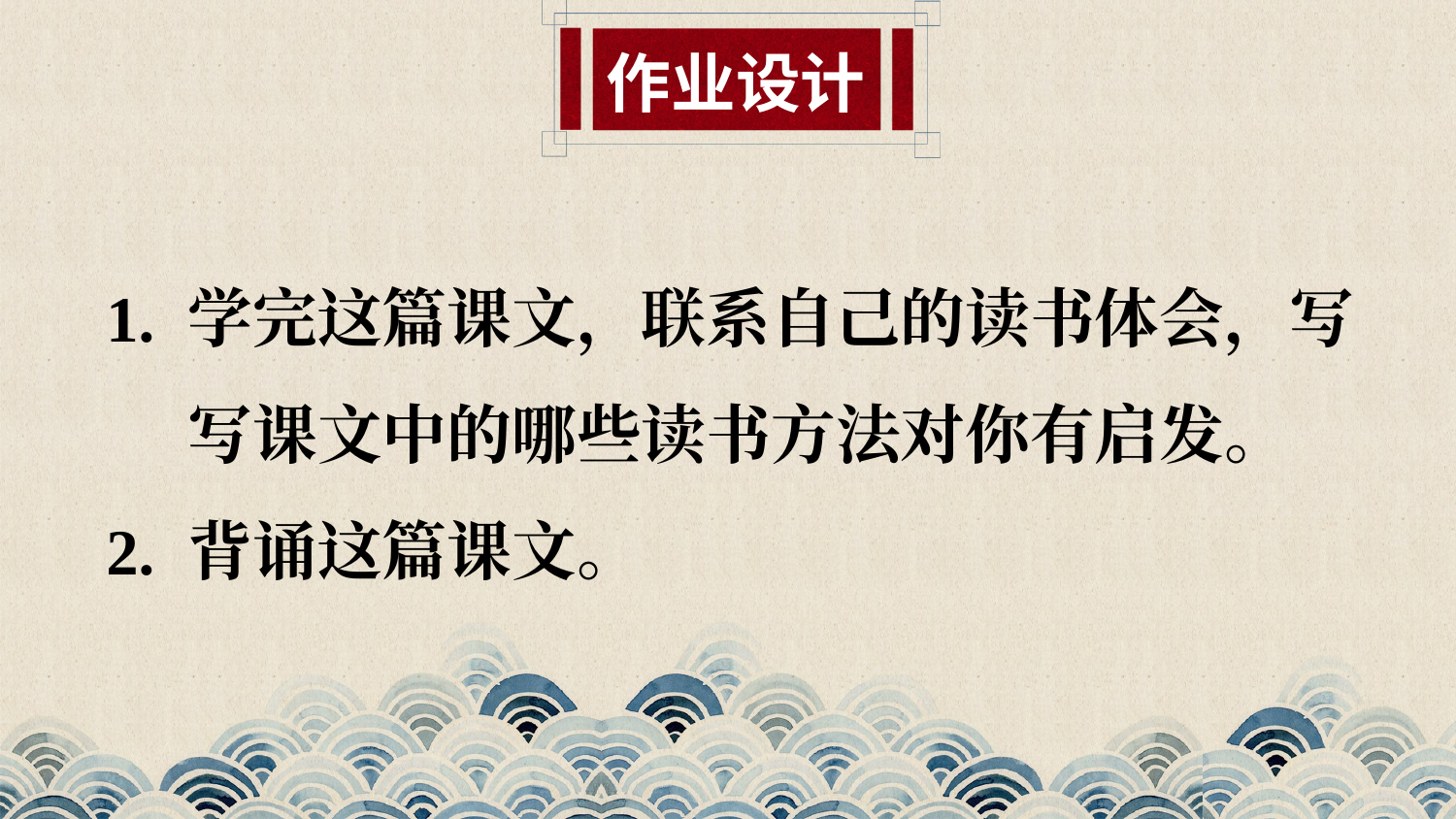

作业设计
学完这篇课文，联系自己的读书体会，写写课文中的哪些读书方法对你有启发。
背诵这篇课文。